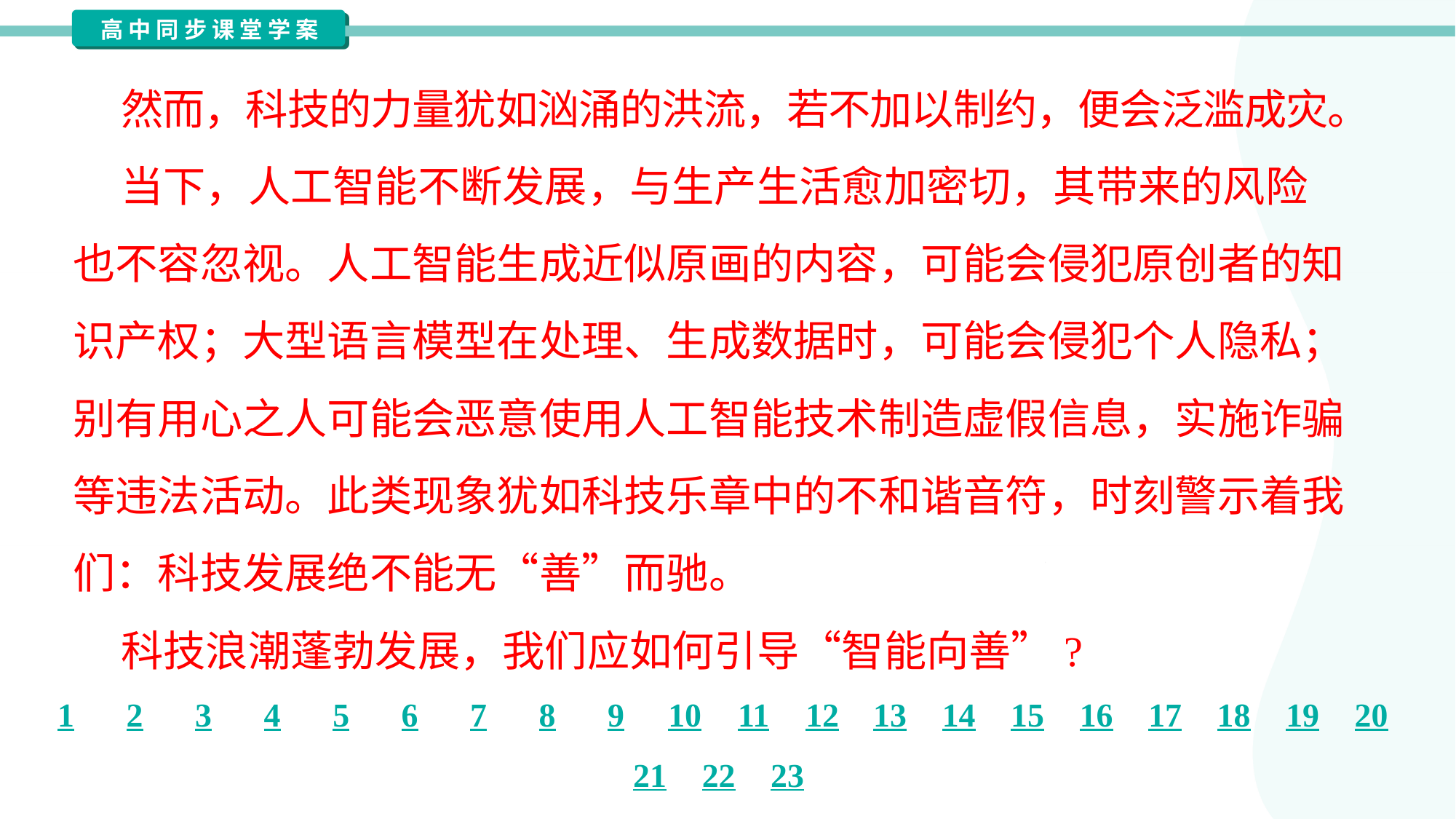

然而，科技的力量犹如汹涌的洪流，若不加以制约，便会泛滥成灾。
    当下，人工智能不断发展，与生产生活愈加密切，其带来的风险
也不容忽视。人工智能生成近似原画的内容，可能会侵犯原创者的知
识产权；大型语言模型在处理、生成数据时，可能会侵犯个人隐私；
别有用心之人可能会恶意使用人工智能技术制造虚假信息，实施诈骗
等违法活动。此类现象犹如科技乐章中的不和谐音符，时刻警示着我
们：科技发展绝不能无“善”而驰。
    科技浪潮蓬勃发展，我们应如何引导“智能向善”?